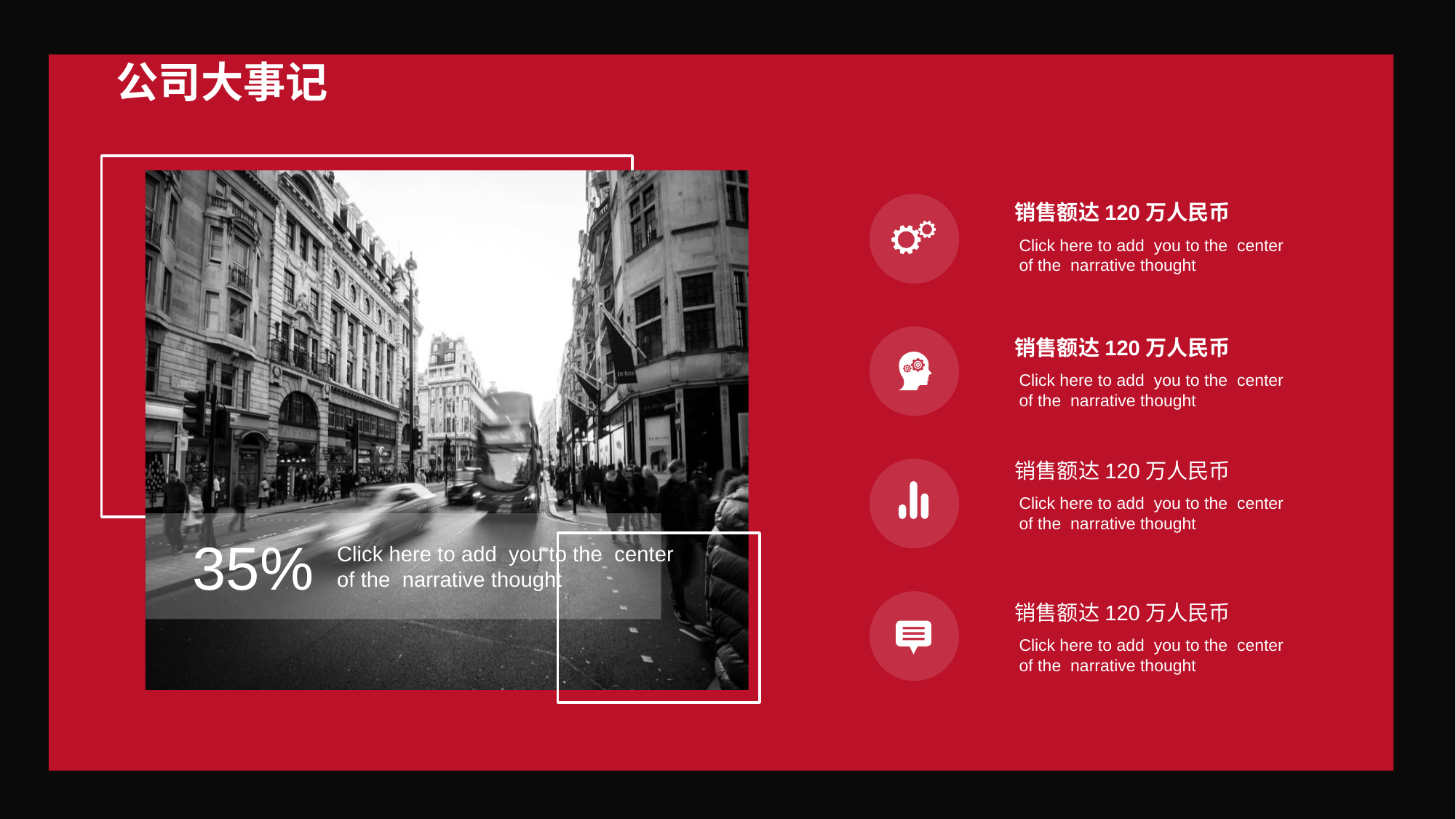

公司大事记

销售额达120万人民币

Click here to add  you to the  center
of the  narrative thought

销售额达120万人民币

Click here to add  you to the  center
of the  narrative thought
销售额达120万人民币

Click here to add  you to the  center
of the  narrative thought

35%
Click here to add  you to the  center
of the  narrative thought

销售额达120万人民币

Click here to add  you to the  center
of the  narrative thought